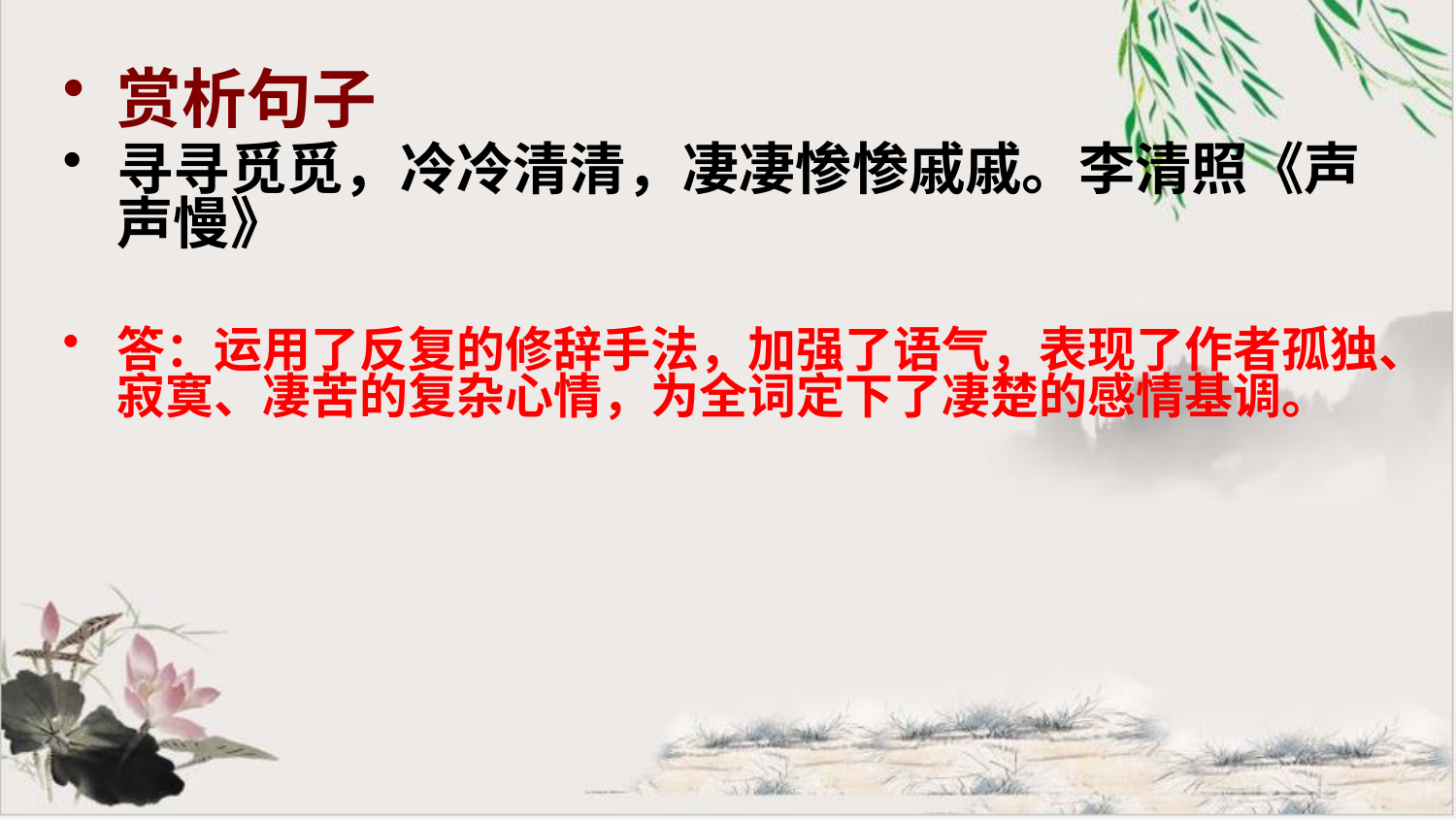

赏析句子
寻寻觅觅，冷冷清清，凄凄惨惨戚戚。李清照《声声慢》

答：运用了反复的修辞手法，加强了语气，表现了作者孤独、寂寞、凄苦的复杂心情，为全词定下了凄楚的感情基调。